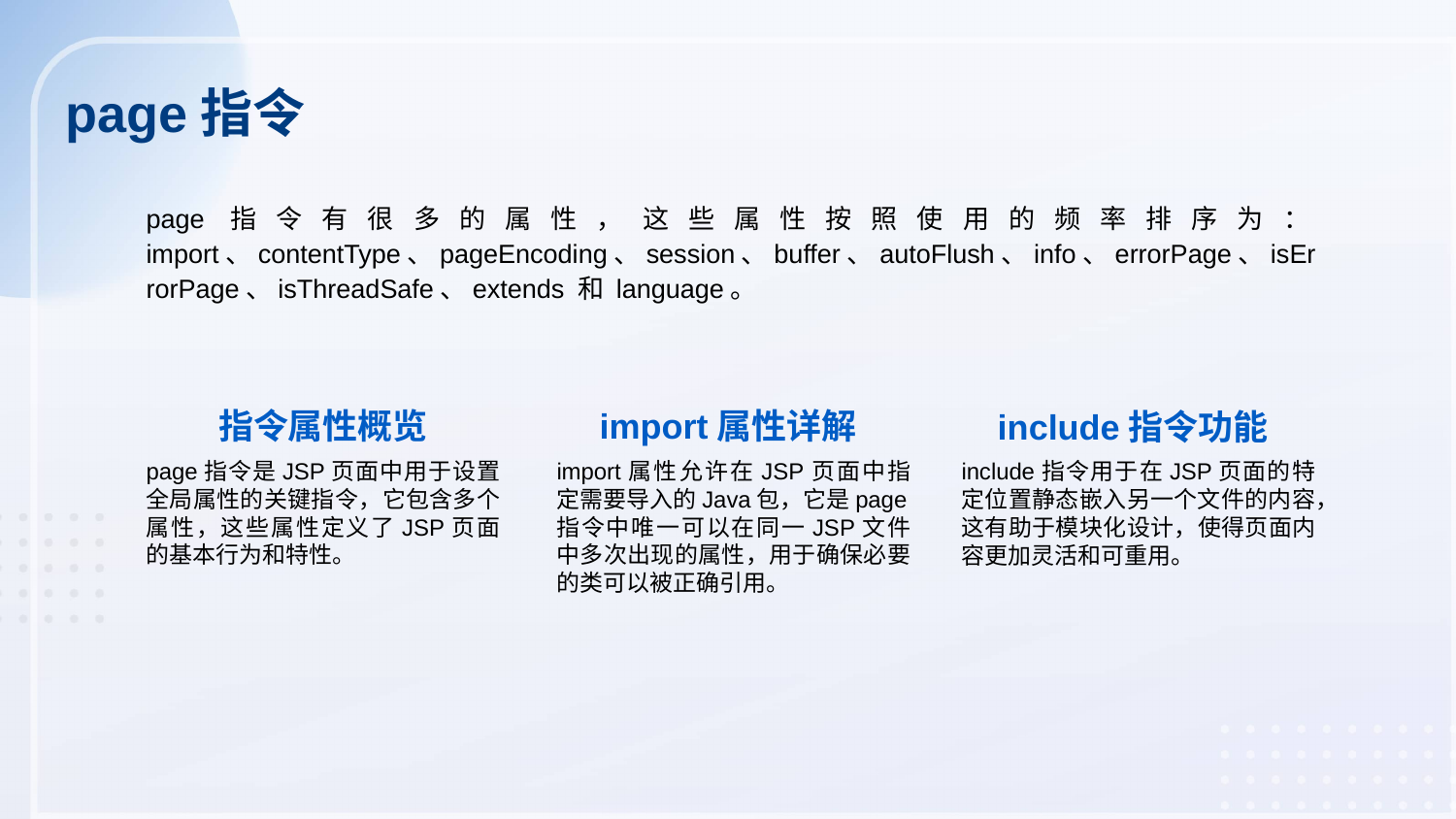

page指令
page指令有很多的属性，这些属性按照使用的频率排序为：import、contentType、pageEncoding、session、buffer、autoFlush、info、errorPage、isErrorPage、isThreadSafe、extends 和 language。
指令属性概览
import属性详解
include指令功能
page指令是JSP页面中用于设置全局属性的关键指令，它包含多个属性，这些属性定义了JSP页面的基本行为和特性。
import属性允许在JSP页面中指定需要导入的Java包，它是page指令中唯一可以在同一JSP文件中多次出现的属性，用于确保必要的类可以被正确引用。
include指令用于在JSP页面的特定位置静态嵌入另一个文件的内容，这有助于模块化设计，使得页面内容更加灵活和可重用。